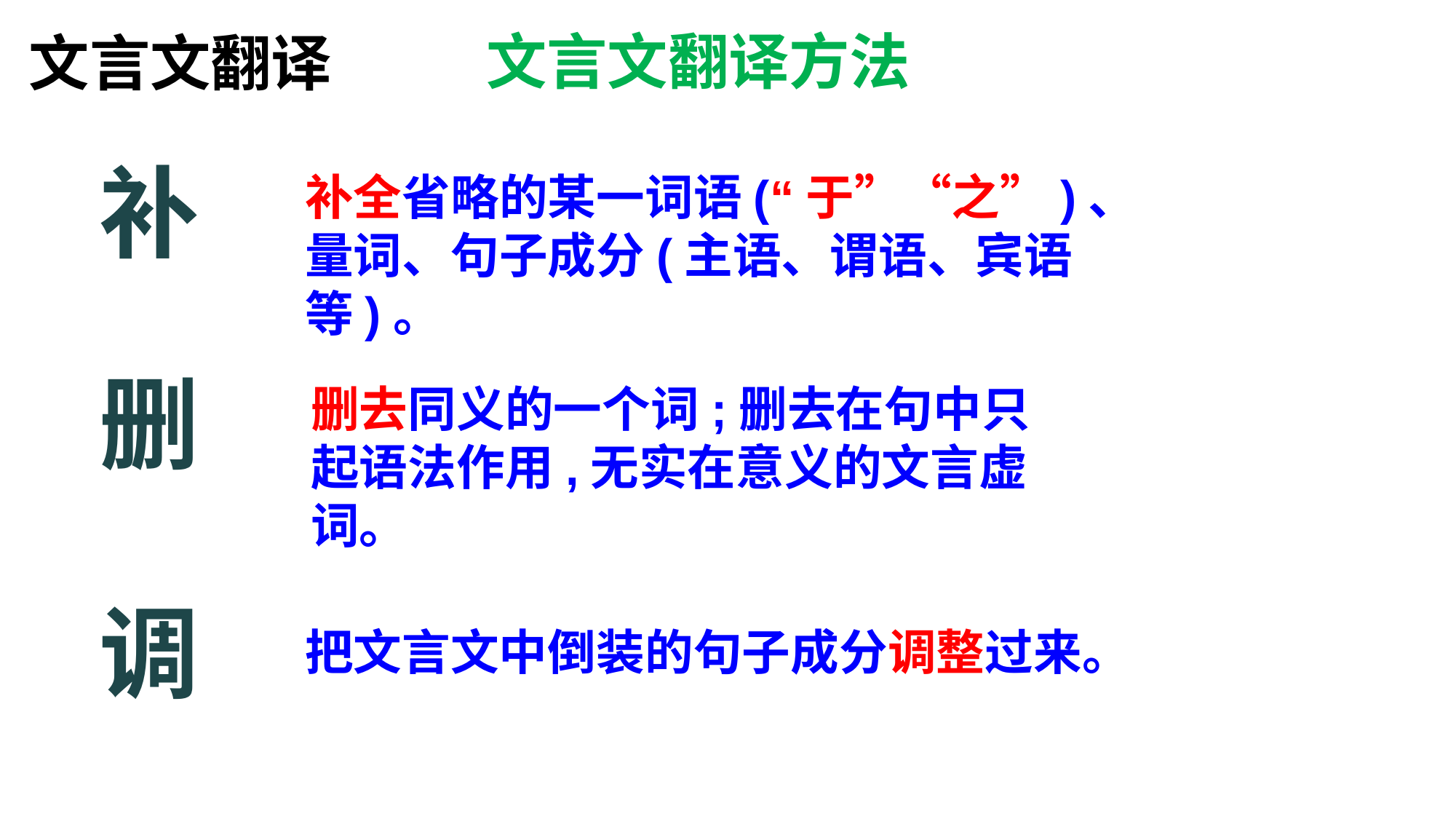

文言文翻译方法
文言文翻译
补
补全省略的某一词语(“于”“之”)、量词、句子成分(主语、谓语、宾语等)。
删
删去同义的一个词;删去在句中只起语法作用,无实在意义的文言虚词。
调
把文言文中倒装的句子成分调整过来。